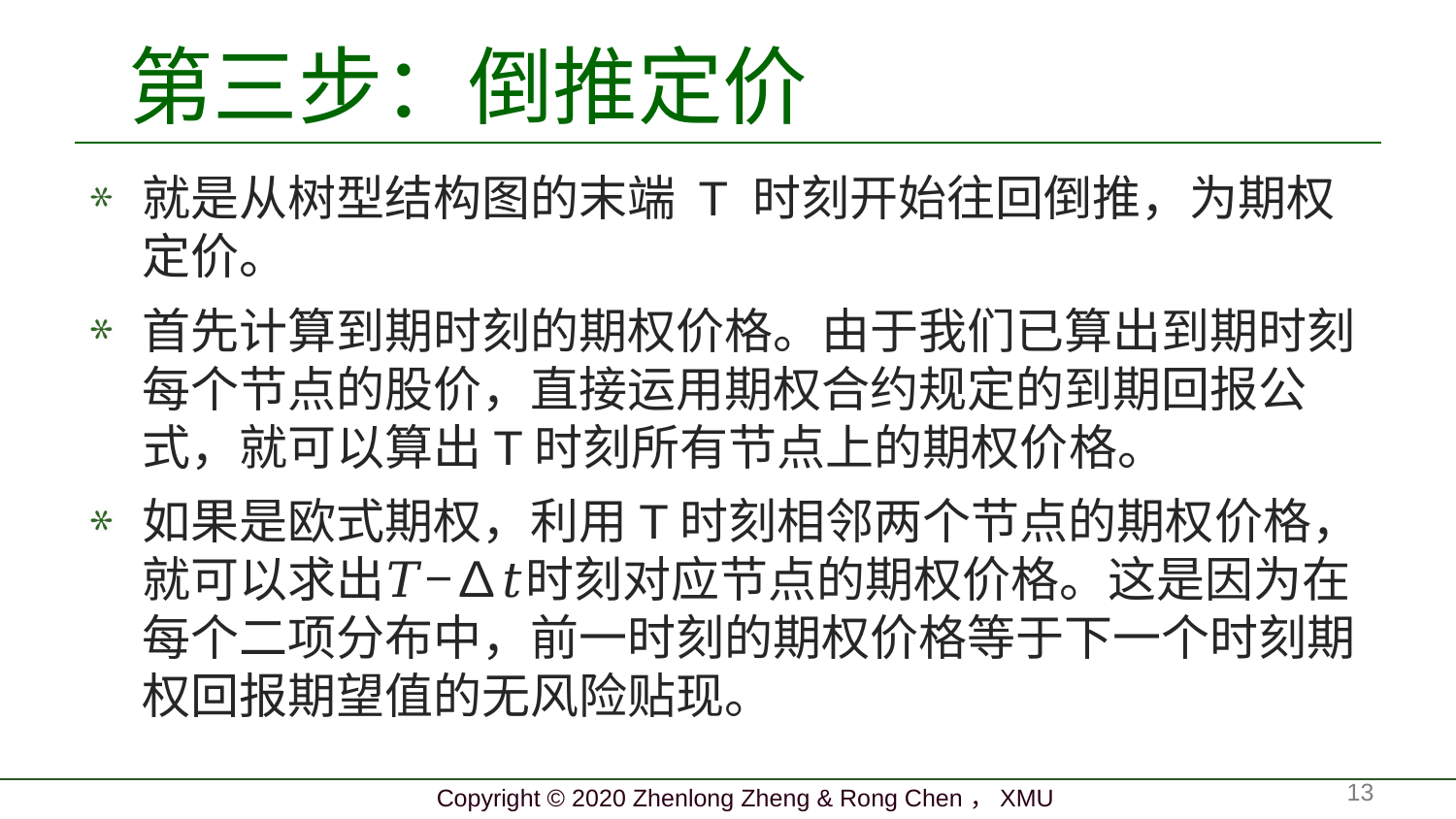

# 第三步：倒推定价
就是从树型结构图的末端 T 时刻开始往回倒推，为期权定价。
首先计算到期时刻的期权价格。由于我们已算出到期时刻每个节点的股价，直接运用期权合约规定的到期回报公式，就可以算出T时刻所有节点上的期权价格。
如果是欧式期权，利用T时刻相邻两个节点的期权价格，就可以求出𝑇−∆𝑡时刻对应节点的期权价格。这是因为在每个二项分布中，前一时刻的期权价格等于下一个时刻期权回报期望值的无风险贴现。
13